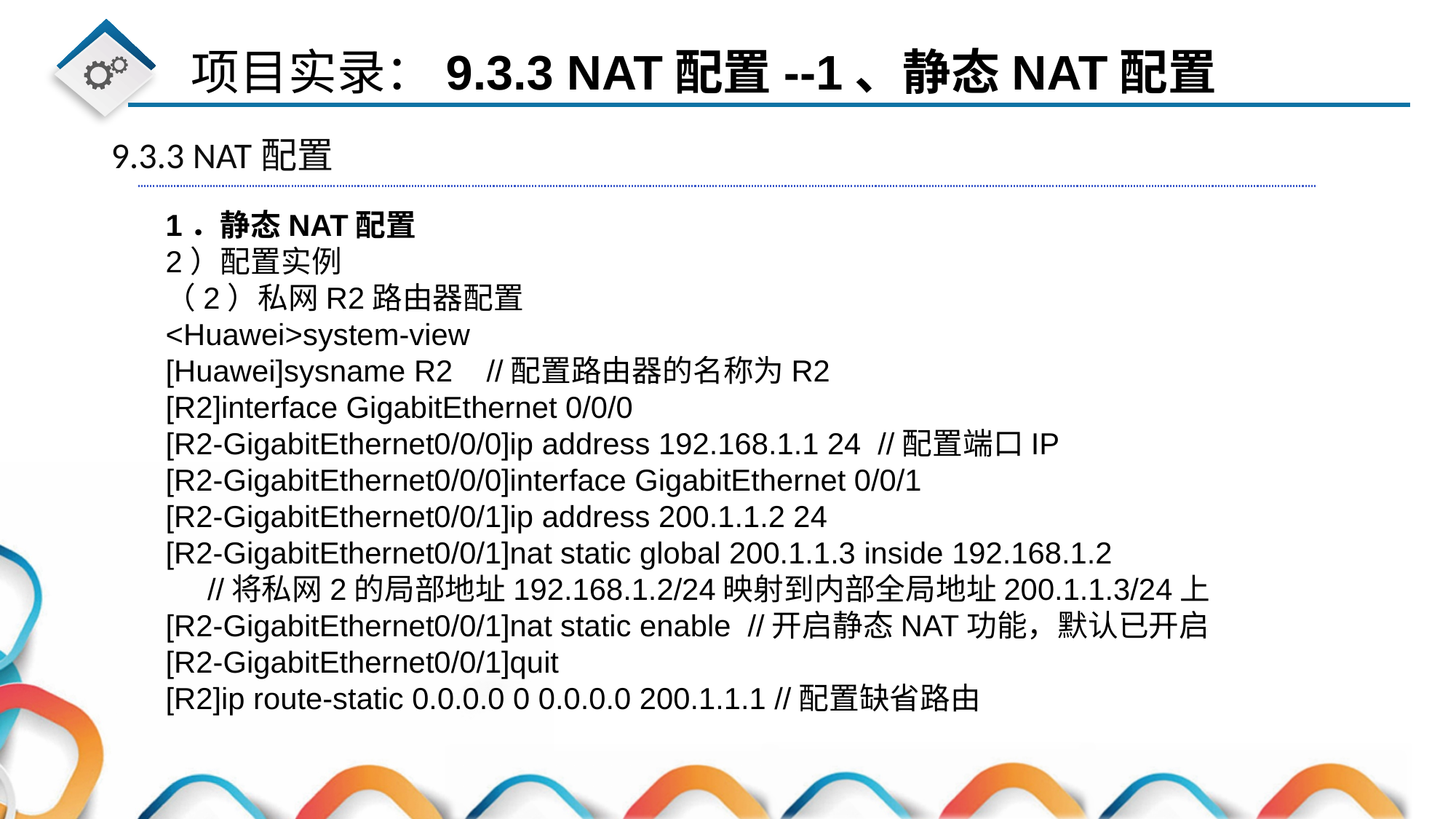

9.3.3 NAT配置

1．静态NAT配置
2）配置实例
（2）私网R2路由器配置
<Huawei>system-view
[Huawei]sysname R2    //配置路由器的名称为R2
[R2]interface GigabitEthernet 0/0/0
[R2-GigabitEthernet0/0/0]ip address 192.168.1.1 24  //配置端口IP
[R2-GigabitEthernet0/0/0]interface GigabitEthernet 0/0/1
[R2-GigabitEthernet0/0/1]ip address 200.1.1.2 24
[R2-GigabitEthernet0/0/1]nat static global 200.1.1.3 inside 192.168.1.2
     //将私网2的局部地址192.168.1.2/24映射到内部全局地址200.1.1.3/24上
[R2-GigabitEthernet0/0/1]nat static enable  //开启静态NAT功能，默认已开启
[R2-GigabitEthernet0/0/1]quit
[R2]ip route-static 0.0.0.0 0 0.0.0.0 200.1.1.1 //配置缺省路由